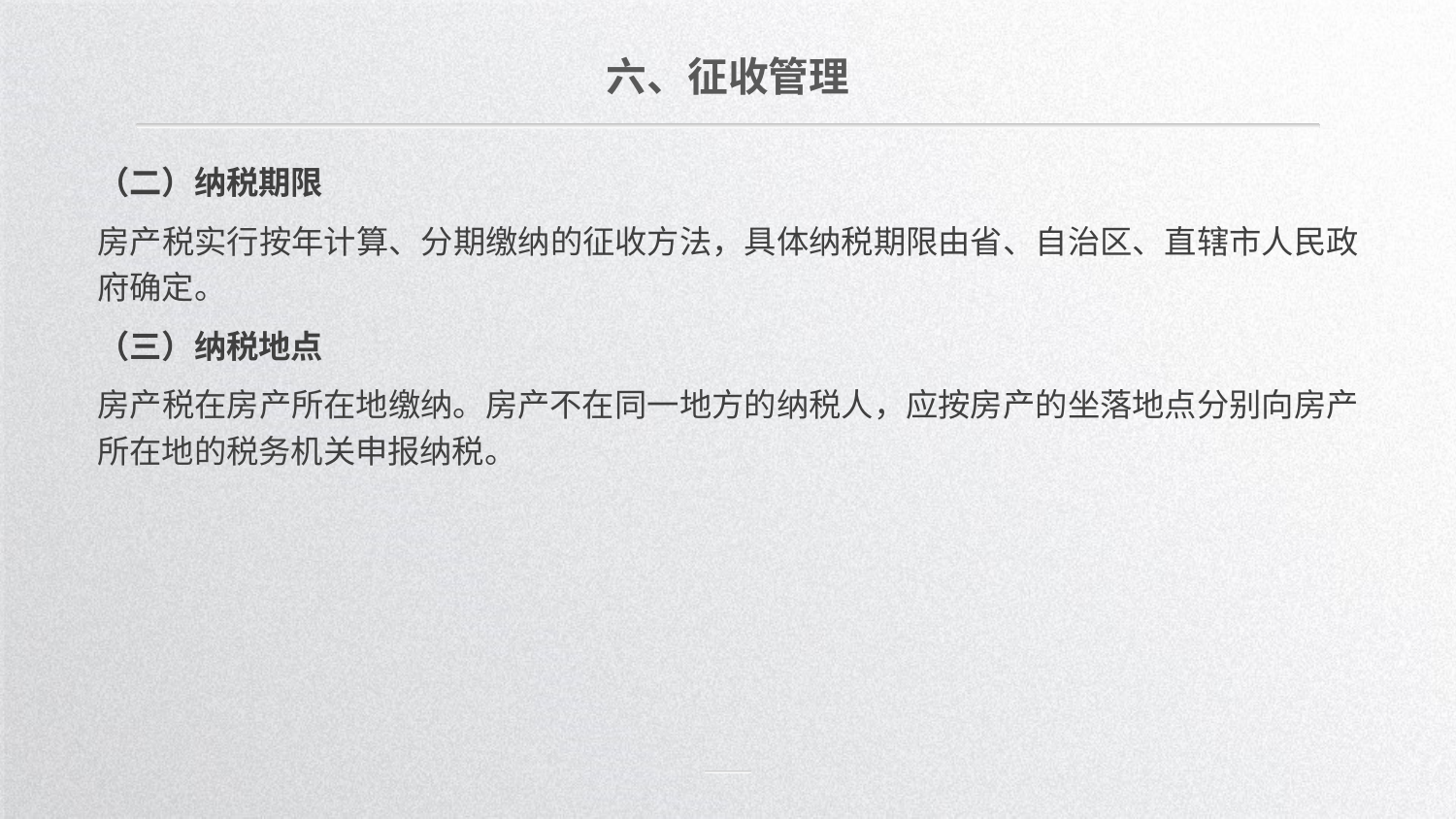

六、征收管理
（二）纳税期限
房产税实行按年计算、分期缴纳的征收方法，具体纳税期限由省、自治区、直辖市人民政府确定。
（三）纳税地点
房产税在房产所在地缴纳。房产不在同一地方的纳税人，应按房产的坐落地点分别向房产所在地的税务机关申报纳税。